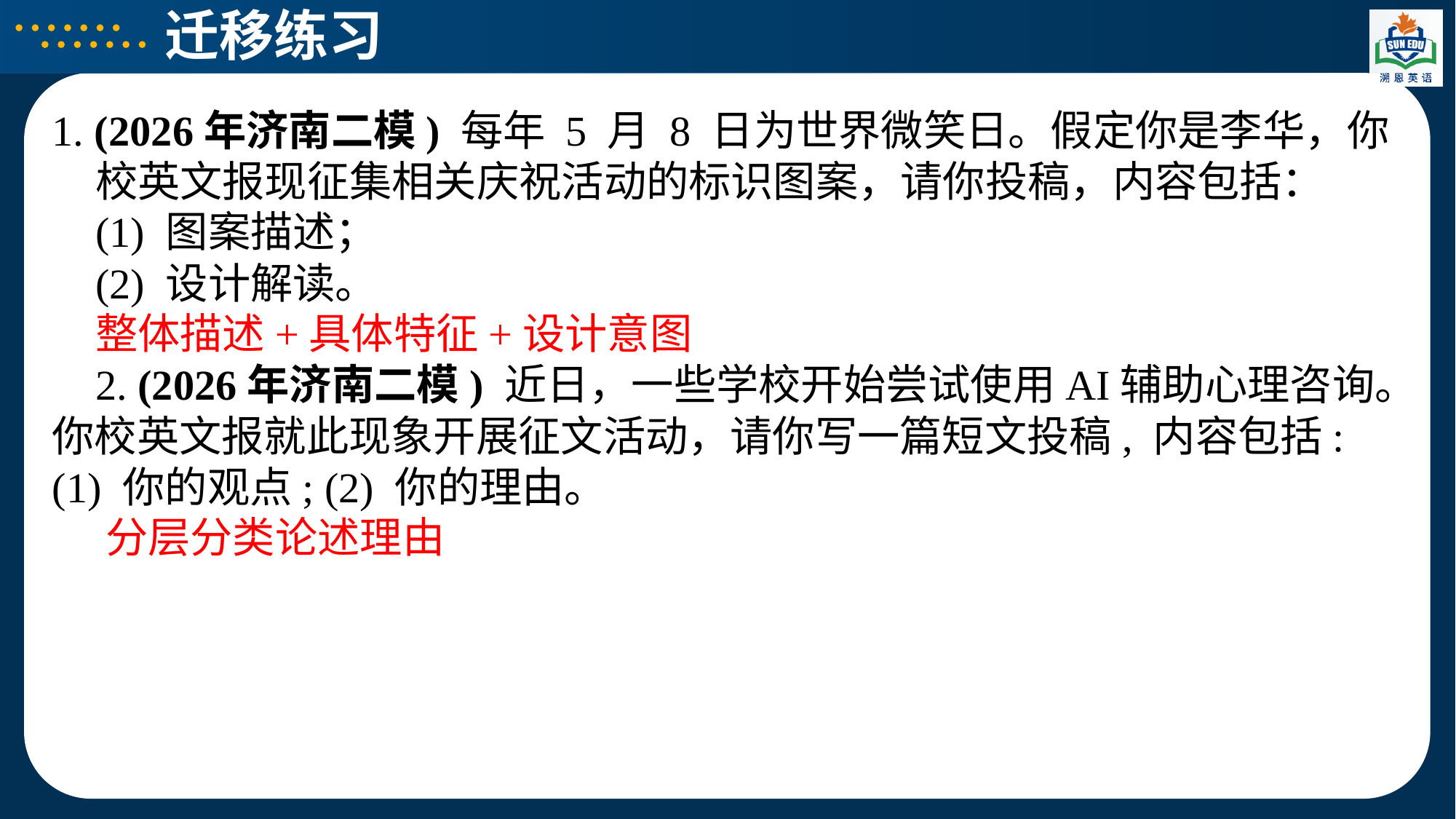

迁移练习

1. (2026年济南二模) 每年 5 月 8 日为世界微笑日。假定你是李华，你校英文报现征集相关庆祝活动的标识图案，请你投稿，内容包括：
(1) 图案描述；
(2) 设计解读。
整体描述+具体特征+设计意图
2. (2026年济南二模) 近日，一些学校开始尝试使用AI辅助心理咨询。你校英文报就此现象开展征文活动，请你写一篇短文投稿, 内容包括: (1) 你的观点; (2) 你的理由。
分层分类论述理由